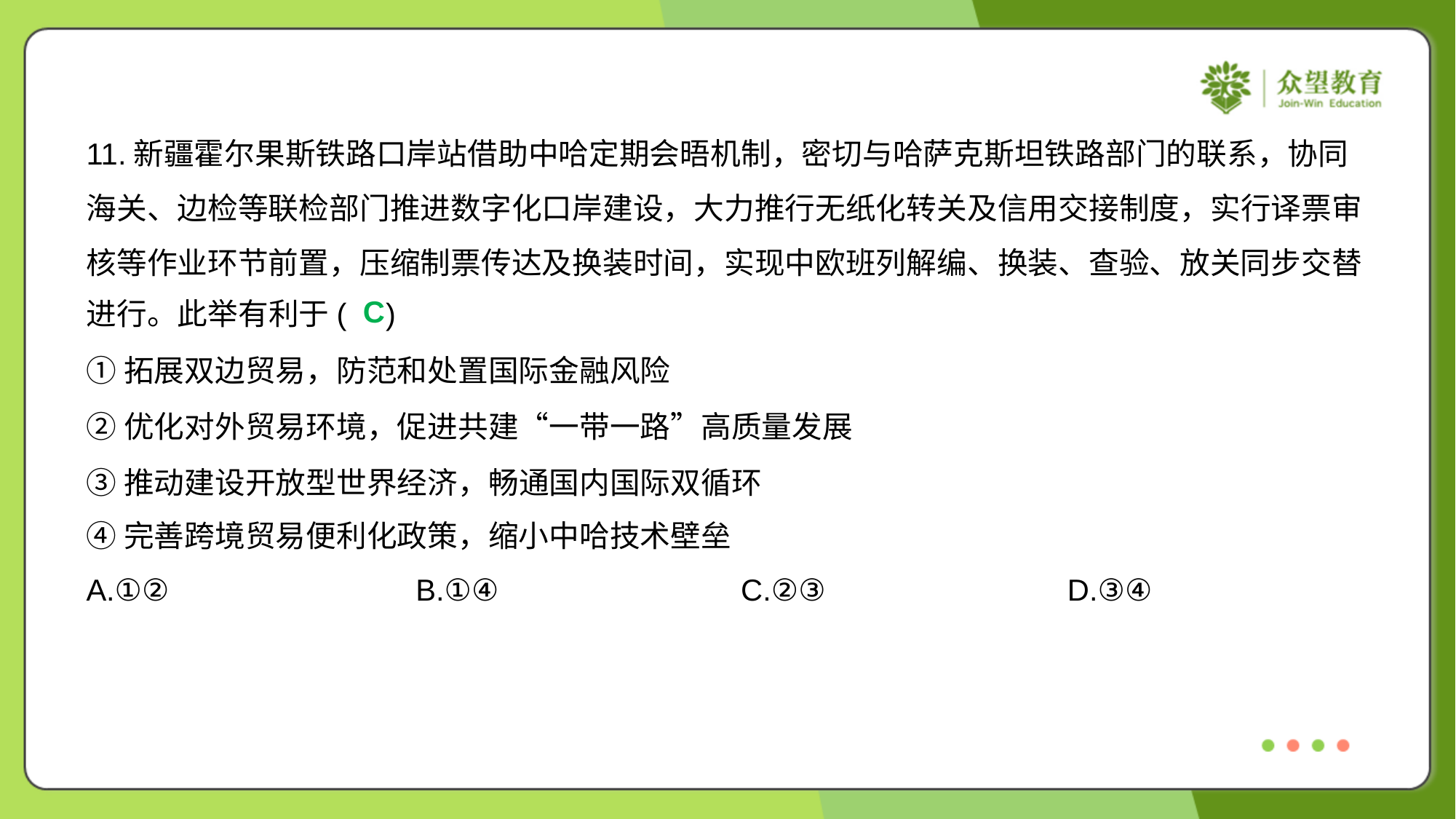

11.新疆霍尔果斯铁路口岸站借助中哈定期会晤机制，密切与哈萨克斯坦铁路部门的联系，协同
海关、边检等联检部门推进数字化口岸建设，大力推行无纸化转关及信用交接制度，实行译票审
核等作业环节前置，压缩制票传达及换装时间，实现中欧班列解编、换装、查验、放关同步交替
进行。此举有利于(     )
C
①拓展双边贸易，防范和处置国际金融风险
②优化对外贸易环境，促进共建“一带一路”高质量发展
③推动建设开放型世界经济，畅通国内国际双循环
④完善跨境贸易便利化政策，缩小中哈技术壁垒
A.①②	B.①④	C.②③	D.③④